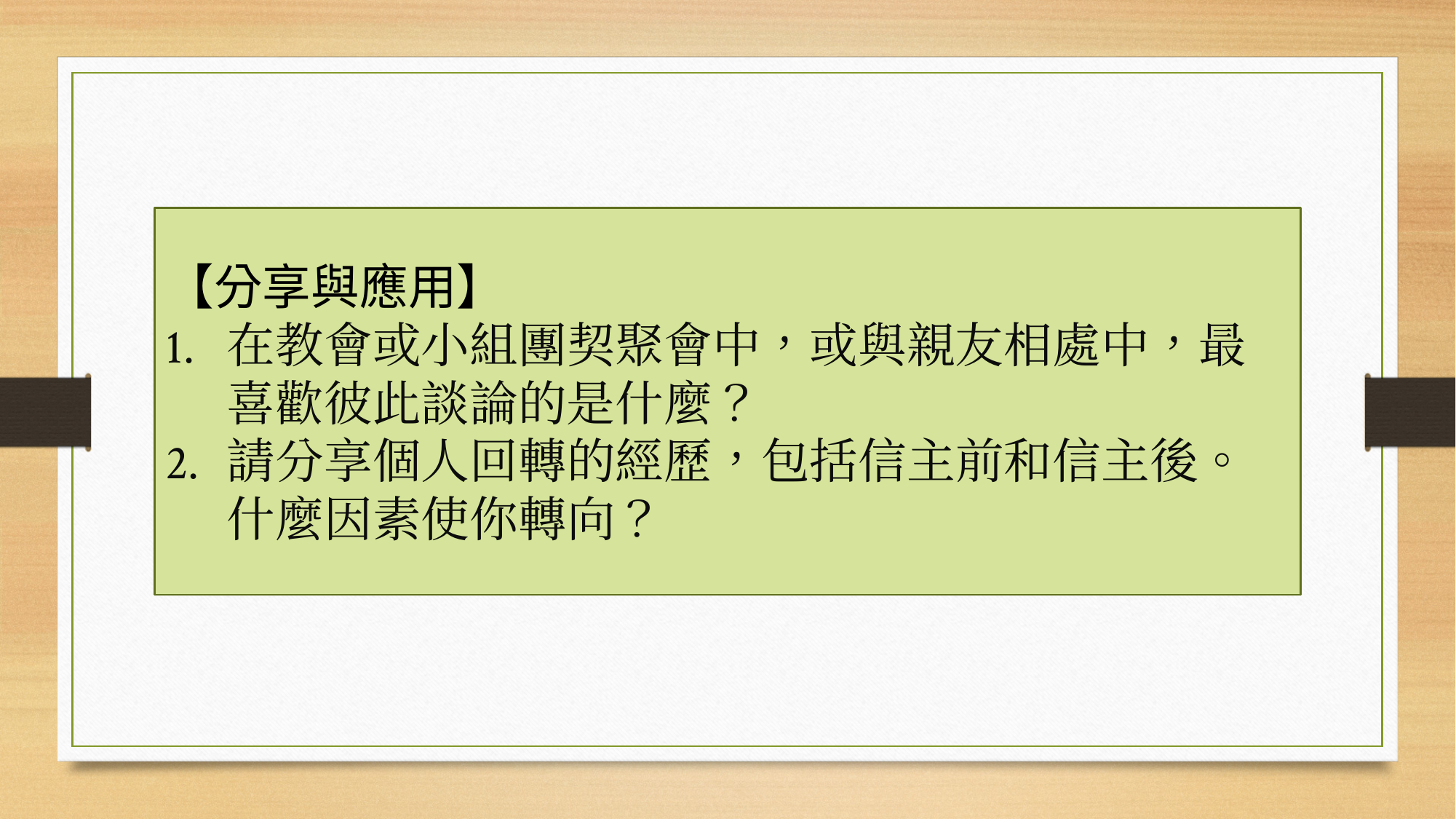

【分享與應用】
在教會或小組團契聚會中，或與親友相處中，最喜歡彼此談論的是什麼？
請分享個人回轉的經歷，包括信主前和信主後。什麼因素使你轉向？